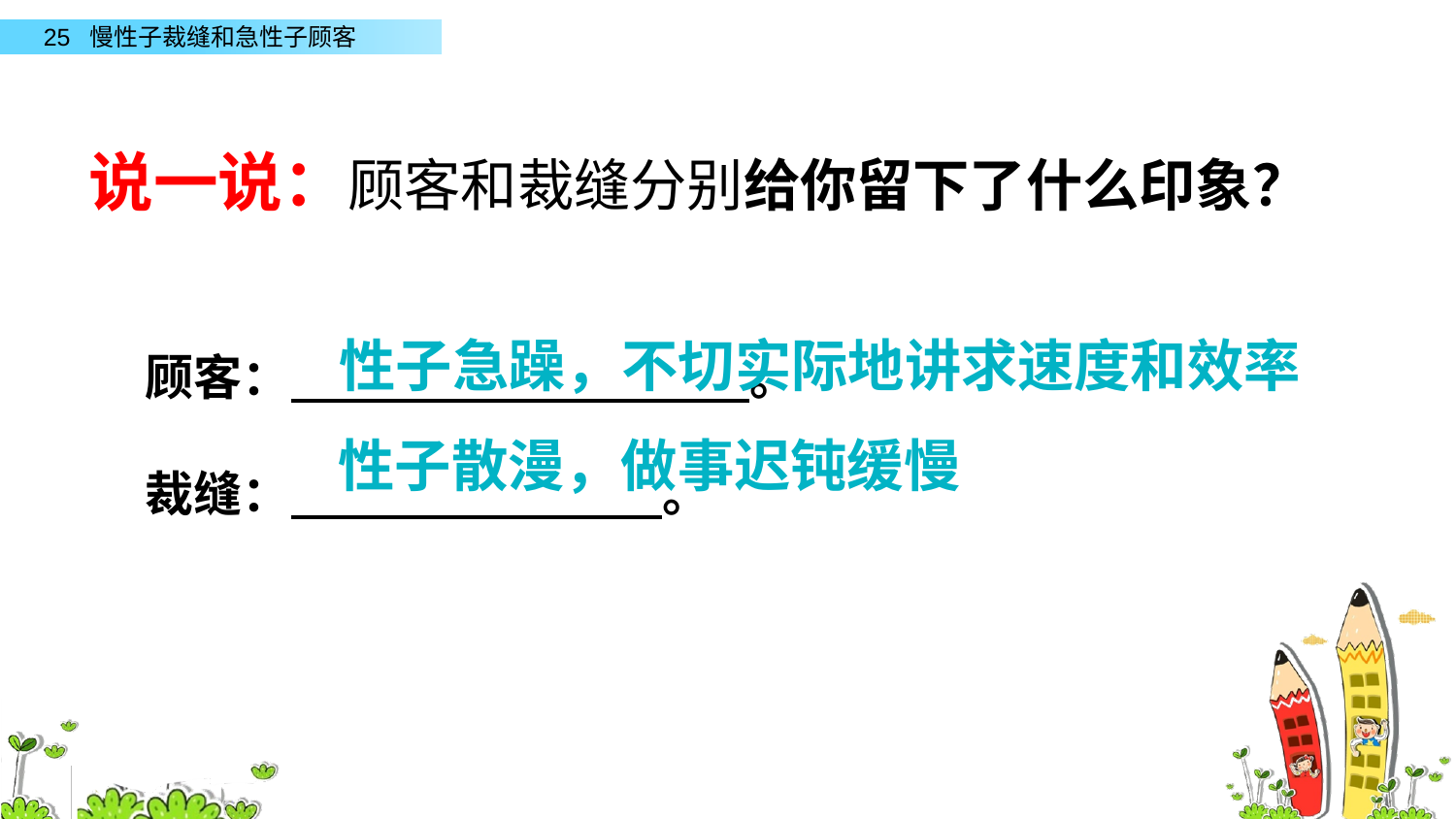

说一说：顾客和裁缝分别给你留下了什么印象？
性子急躁，不切实际地讲求速度和效率
顾客：                                          。

裁缝：                                  。

性子散漫，做事迟钝缓慢